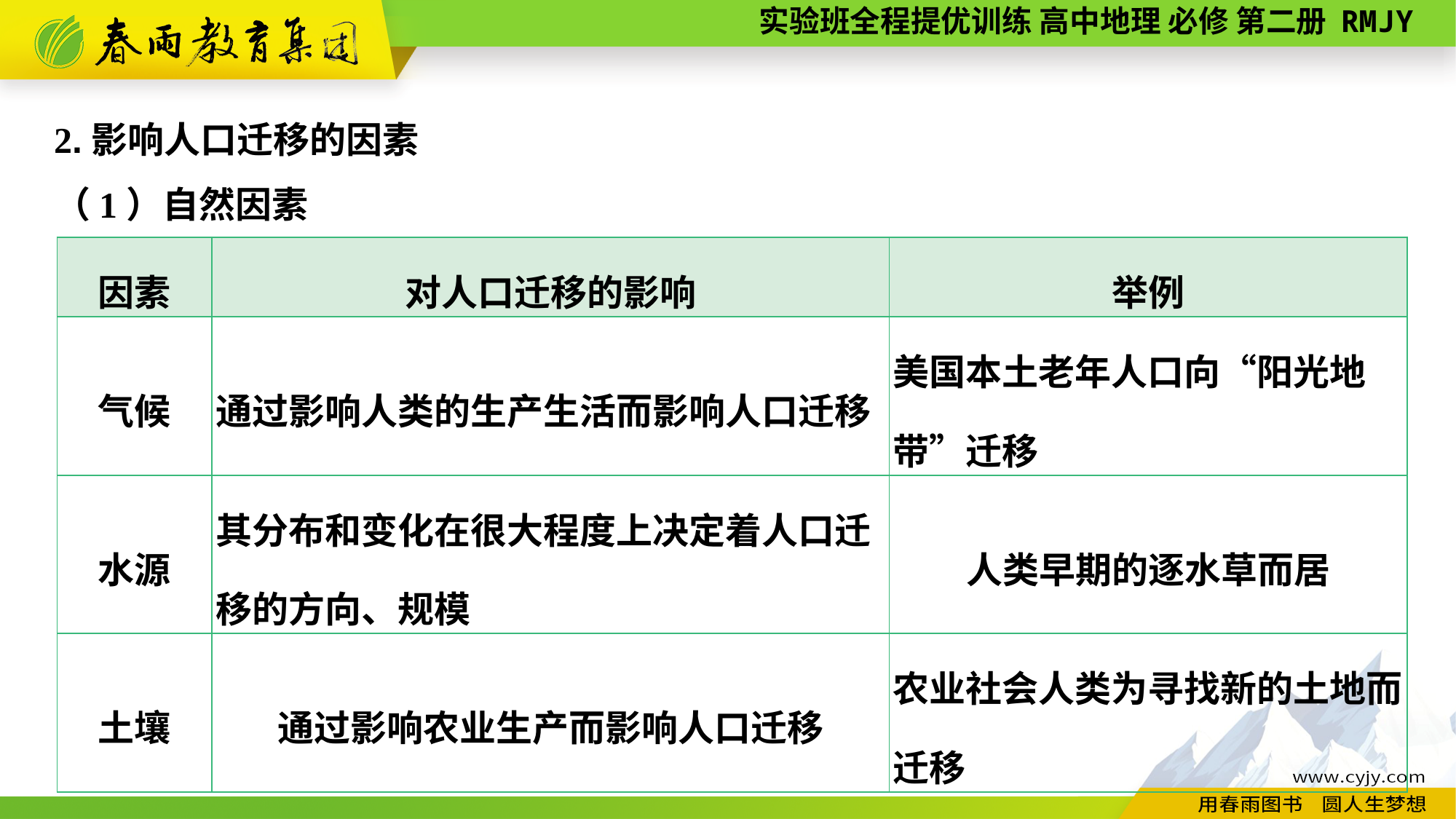

2.影响人口迁移的因素
（1）自然因素
| 因素 | 对人口迁移的影响 | 举例 |
| --- | --- | --- |
| 气候 | 通过影响人类的生产生活而影响人口迁移 | 美国本土老年人口向“阳光地带”迁移 |
| 水源 | 其分布和变化在很大程度上决定着人口迁移的方向、规模 | 人类早期的逐水草而居 |
| 土壤 | 通过影响农业生产而影响人口迁移 | 农业社会人类为寻找新的土地而迁移 |